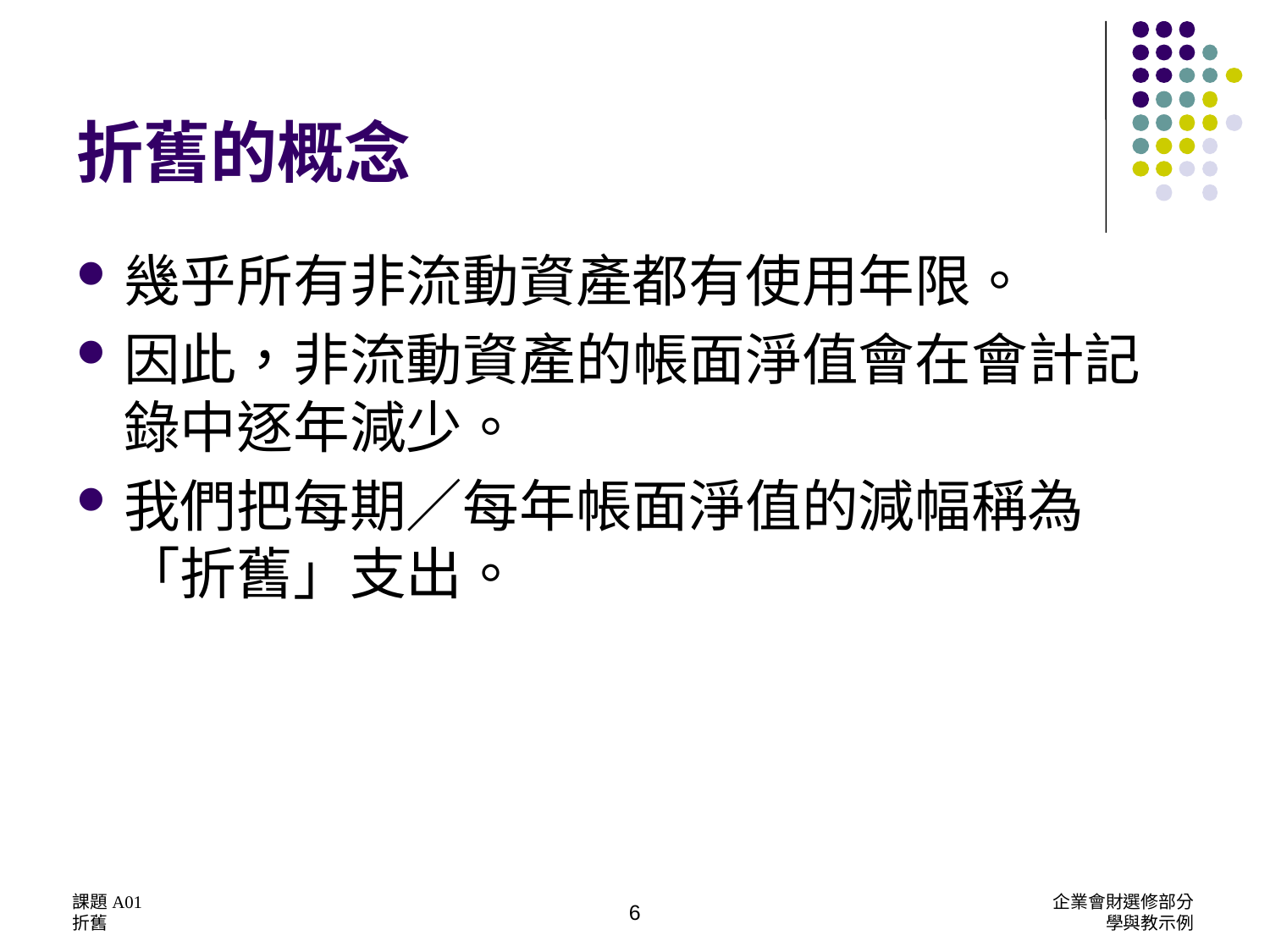

# 折舊的概念
幾乎所有非流動資產都有使用年限。
因此，非流動資產的帳面淨值會在會計記錄中逐年減少。
我們把每期／每年帳面淨值的減幅稱為「折舊」支出。

課題A01
折舊

企業會財選修部分
學與教示例

6